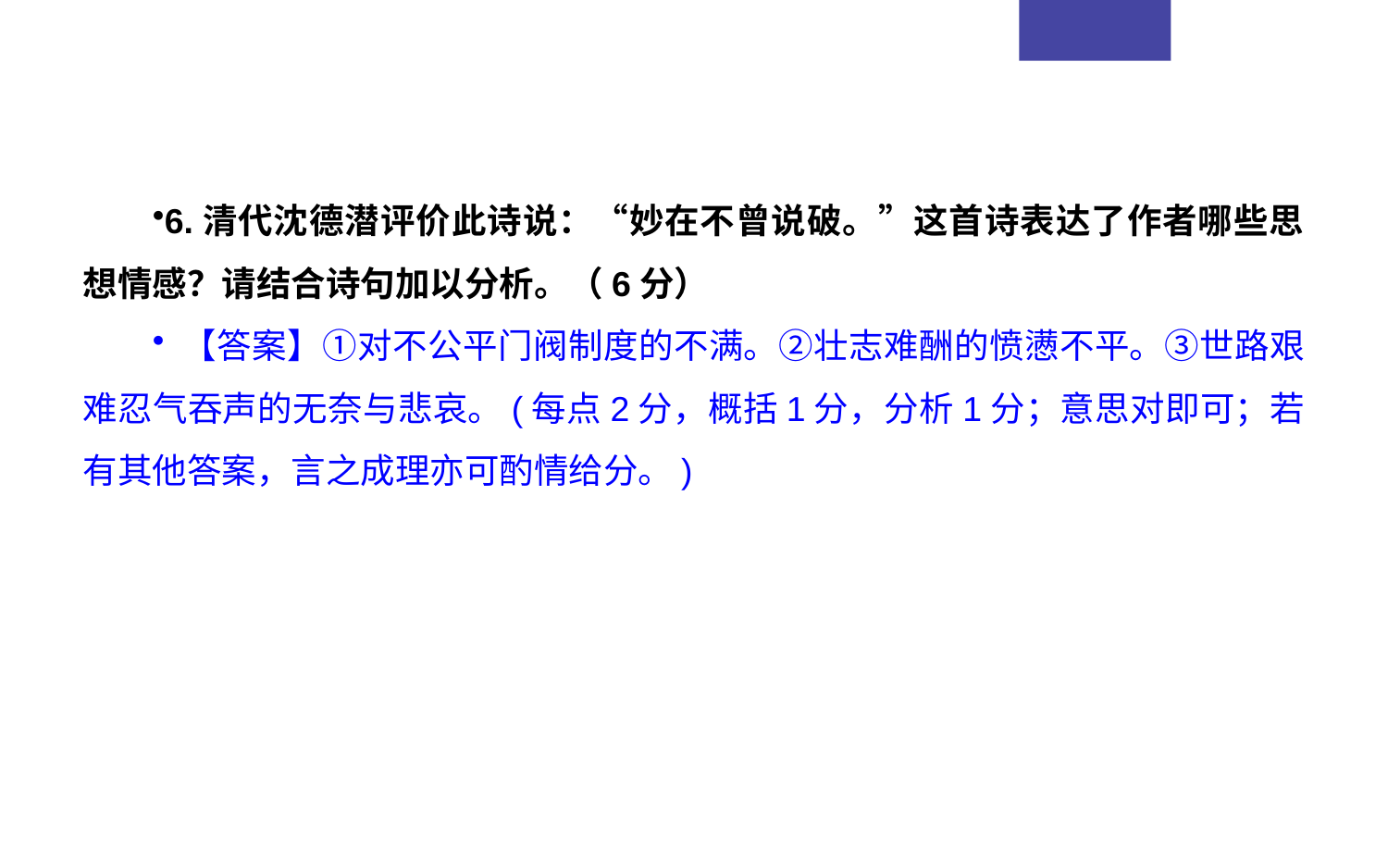

6.清代沈德潜评价此诗说：“妙在不曾说破。”这首诗表达了作者哪些思想情感？请结合诗句加以分析。（6分）
 【答案】①对不公平门阀制度的不满。②壮志难酬的愤懑不平。③世路艰难忍气吞声的无奈与悲哀。(每点2分，概括1分，分析1分；意思对即可；若有其他答案，言之成理亦可酌情给分。)